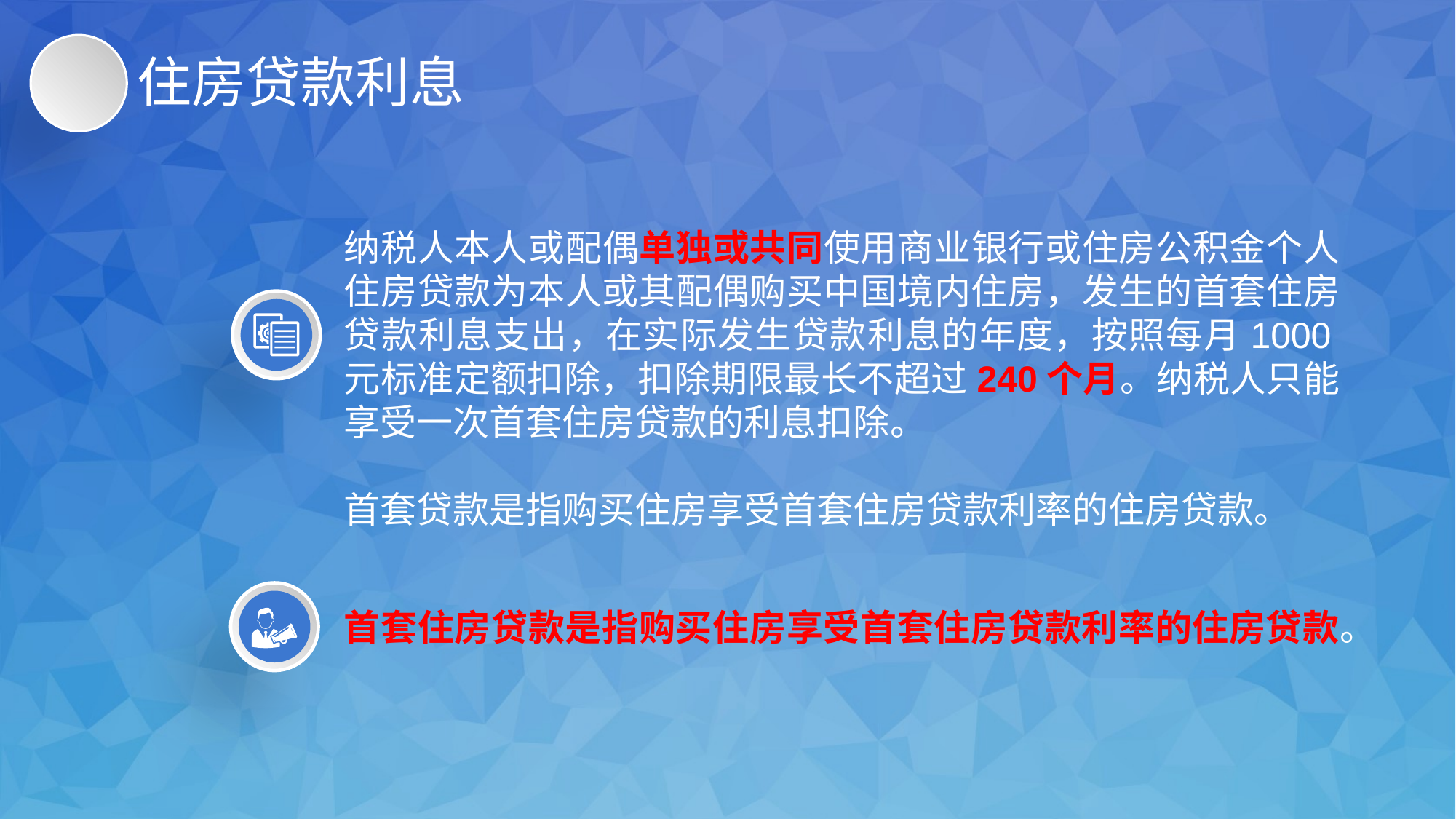

住房贷款利息
纳税人本人或配偶单独或共同使用商业银行或住房公积金个人住房贷款为本人或其配偶购买中国境内住房，发生的首套住房贷款利息支出，在实际发生贷款利息的年度，按照每月1000元标准定额扣除，扣除期限最长不超过240个月。纳税人只能享受一次首套住房贷款的利息扣除。

首套贷款是指购买住房享受首套住房贷款利率的住房贷款。

首套住房贷款是指购买住房享受首套住房贷款利率的住房贷款。